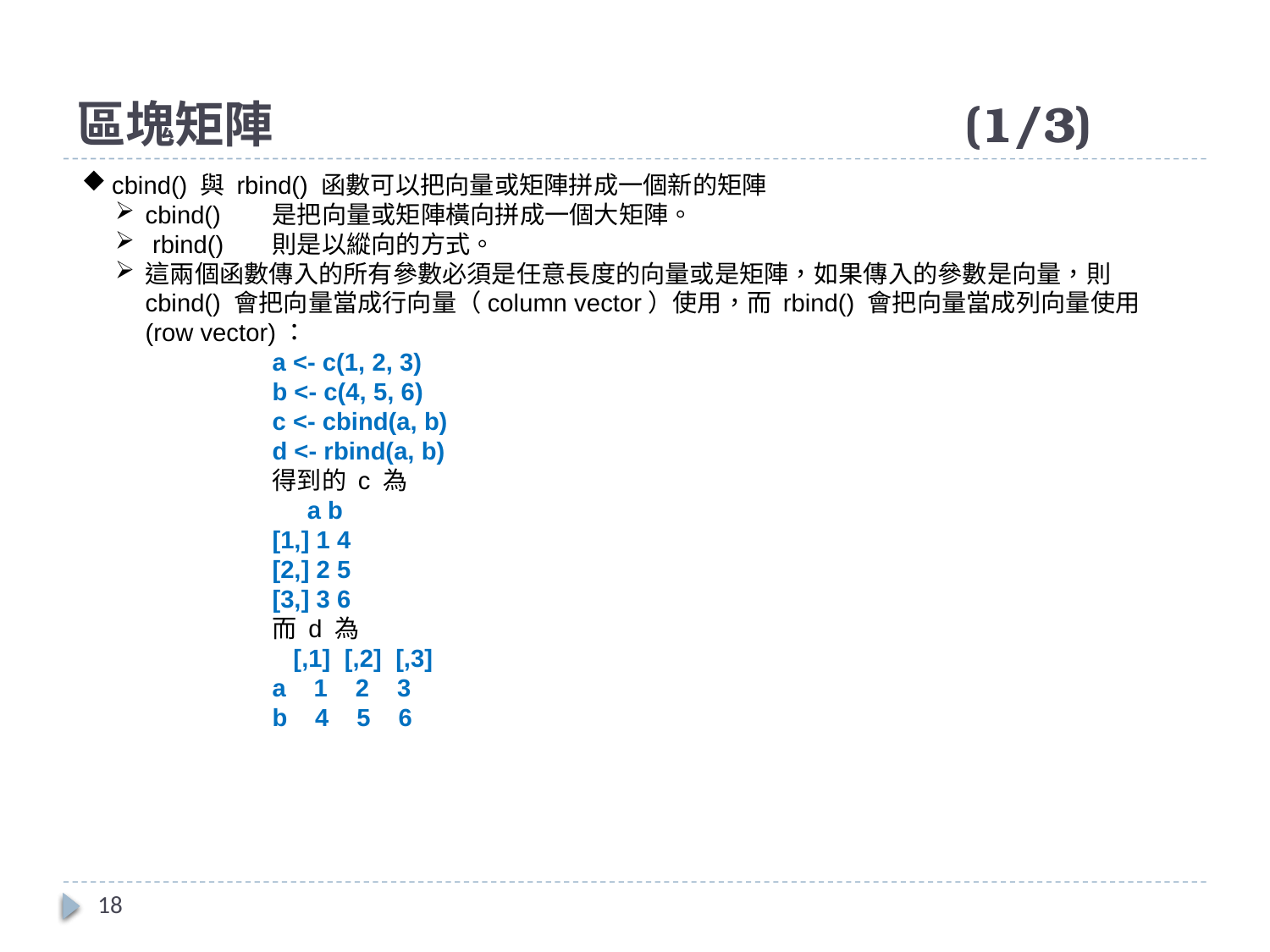

# 區塊矩陣						(1/3)
cbind() 與 rbind() 函數可以把向量或矩陣拼成一個新的矩陣
cbind() 	是把向量或矩陣橫向拼成一個大矩陣。
 rbind() 	則是以縱向的方式。
這兩個函數傳入的所有參數必須是任意長度的向量或是矩陣，如果傳入的參數是向量，則 cbind() 會把向量當成行向量（column vector）使用，而 rbind() 會把向量當成列向量使用(row vector)：
a <- c(1, 2, 3)
b <- c(4, 5, 6)
c <- cbind(a, b)
d <- rbind(a, b)
得到的 c 為
     a b
[1,] 1 4
[2,] 2 5
[3,] 3 6
而 d 為
   [,1]  [,2]  [,3]
a    1    2    3
b    4    5    6
18